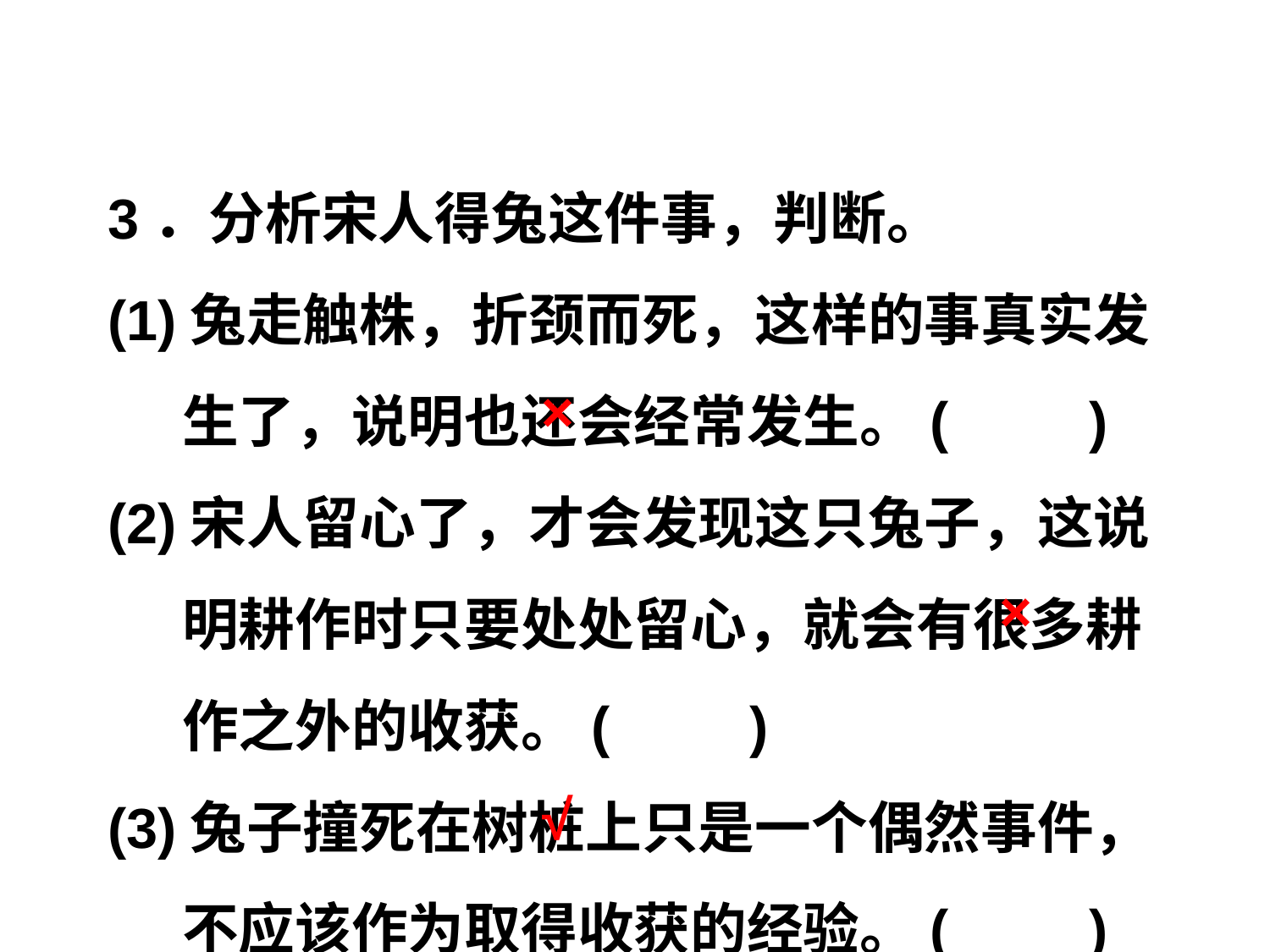

3．分析宋人得兔这件事，判断。
(1)兔走触株，折颈而死，这样的事真实发生了，说明也还会经常发生。(　　)
(2)宋人留心了，才会发现这只兔子，这说明耕作时只要处处留心，就会有很多耕作之外的收获。(　　)
(3)兔子撞死在树桩上只是一个偶然事件，不应该作为取得收获的经验。(　　)
×
×
√